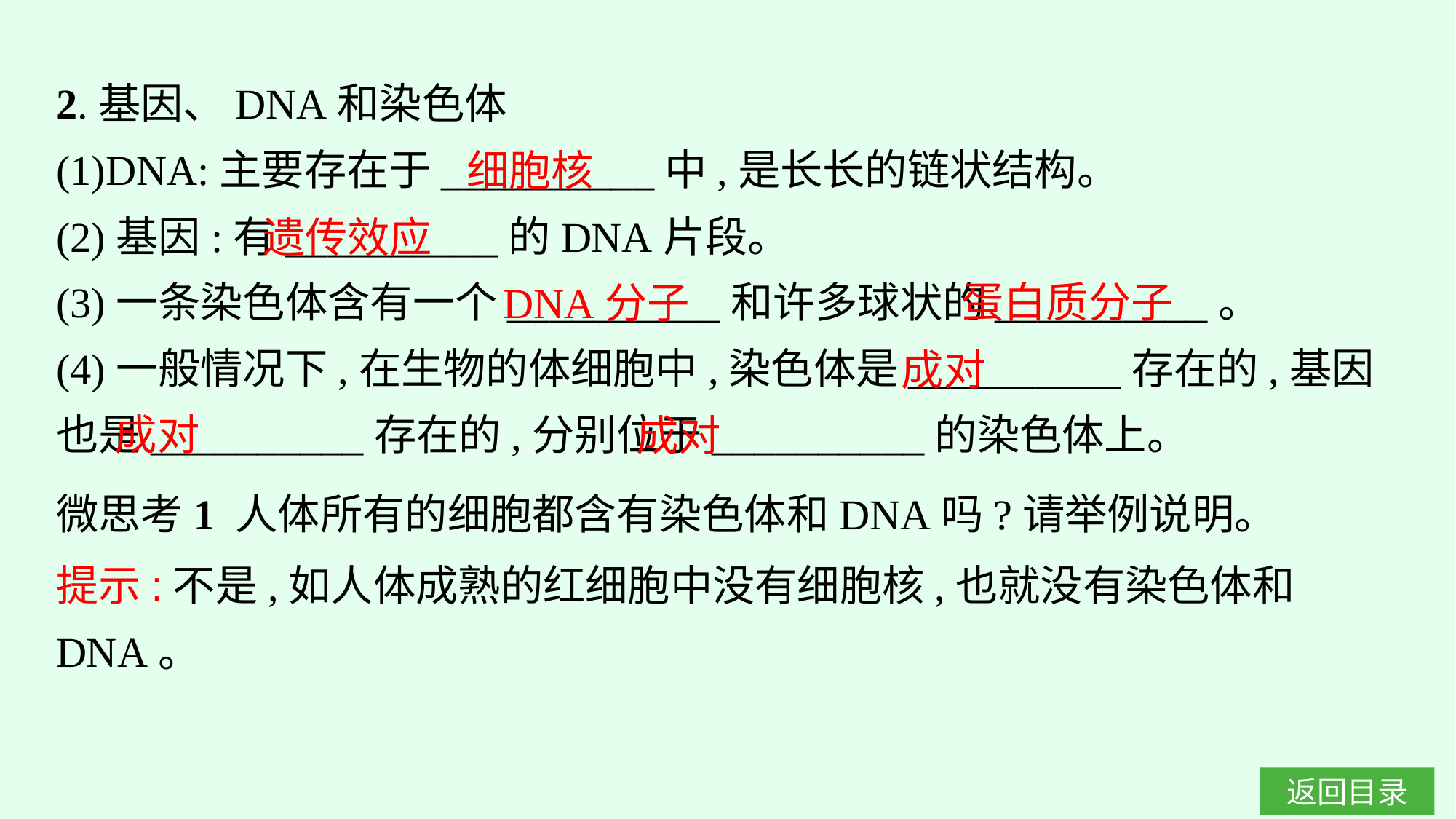

2.基因、DNA和染色体
(1)DNA:主要存在于__________中,是长长的链状结构。
(2)基因:有__________的DNA片段。
(3)一条染色体含有一个__________和许多球状的__________。
(4)一般情况下,在生物的体细胞中,染色体是__________存在的,基因也是__________存在的,分别位于__________的染色体上。
细胞核
遗传效应
蛋白质分子
DNA分子
成对
成对
成对
微思考1 人体所有的细胞都含有染色体和DNA吗?请举例说明。
提示:不是,如人体成熟的红细胞中没有细胞核,也就没有染色体和DNA。